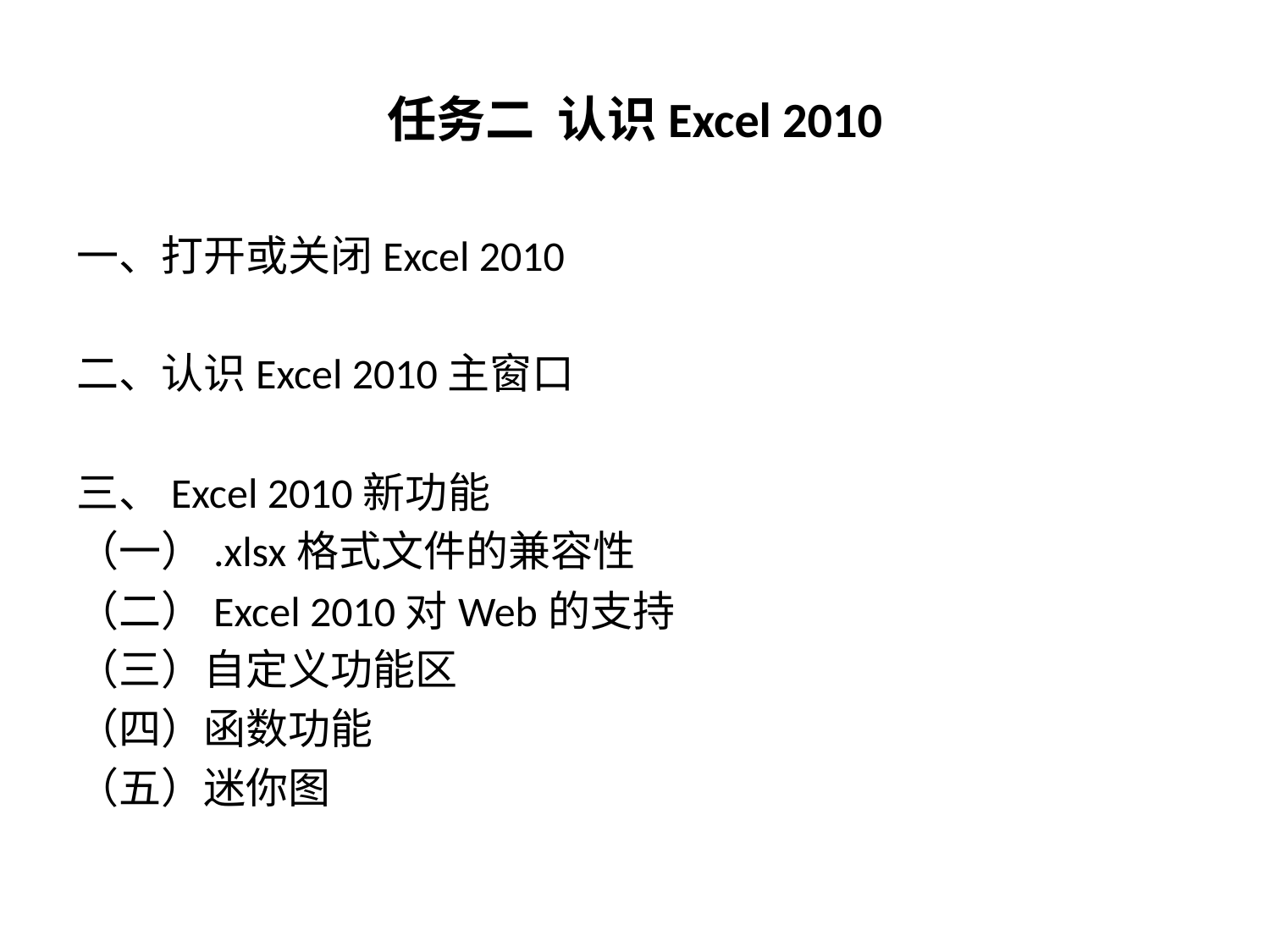

# 任务二  认识Excel 2010
一、打开或关闭Excel 2010

二、认识Excel 2010主窗口

三、Excel 2010新功能
（一）.xlsx格式文件的兼容性
（二）Excel 2010对Web的支持
（三）自定义功能区
（四）函数功能
（五）迷你图